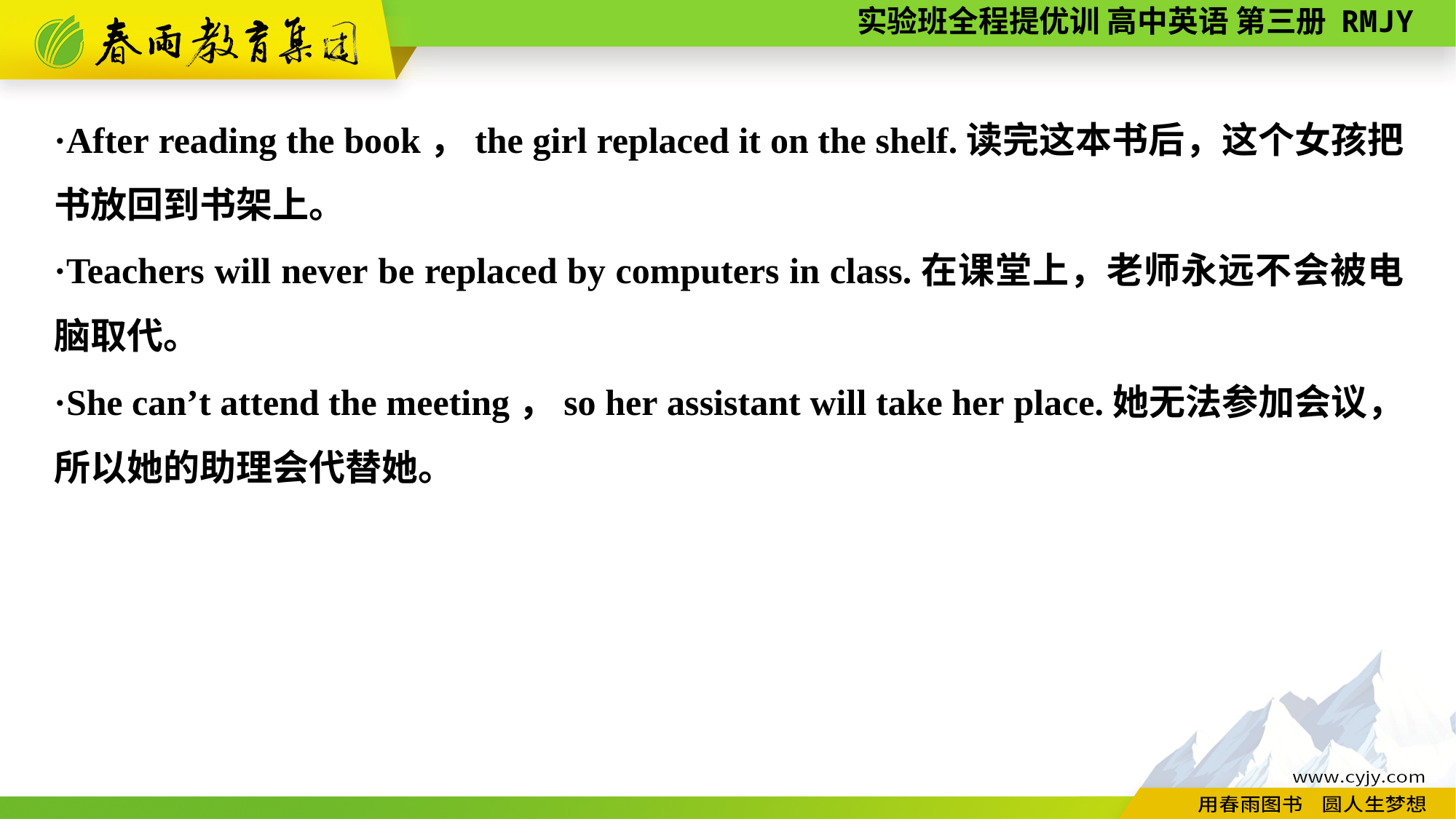

·After reading the book，the girl replaced it on the shelf.读完这本书后，这个女孩把书放回到书架上。
·Teachers will never be replaced by computers in class.在课堂上，老师永远不会被电脑取代。
·She can’t attend the meeting，so her assistant will take her place.她无法参加会议，所以她的助理会代替她。